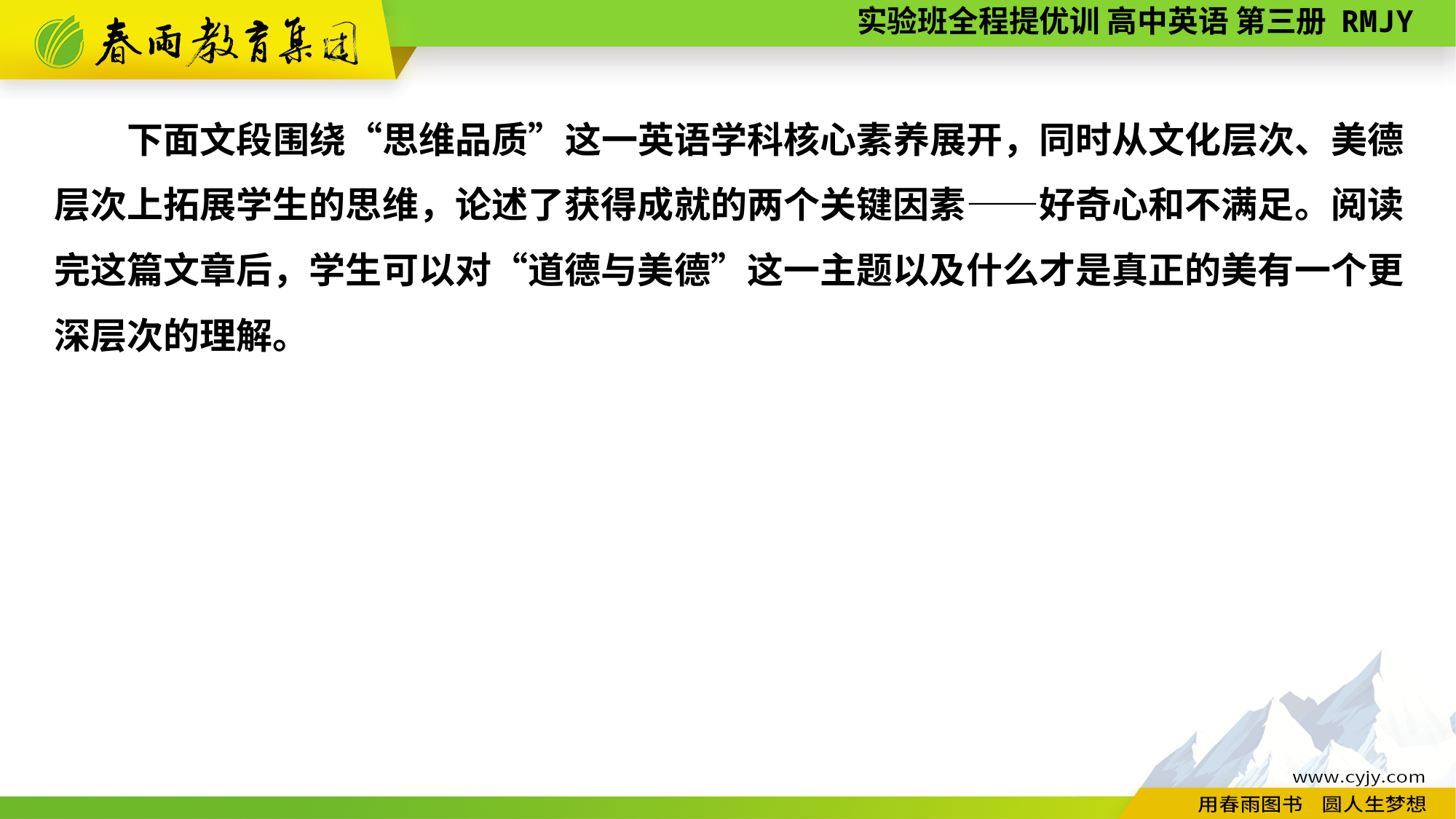

下面文段围绕“思维品质”这一英语学科核心素养展开，同时从文化层次、美德层次上拓展学生的思维，论述了获得成就的两个关键因素——好奇心和不满足。阅读完这篇文章后，学生可以对“道德与美德”这一主题以及什么才是真正的美有一个更深层次的理解。